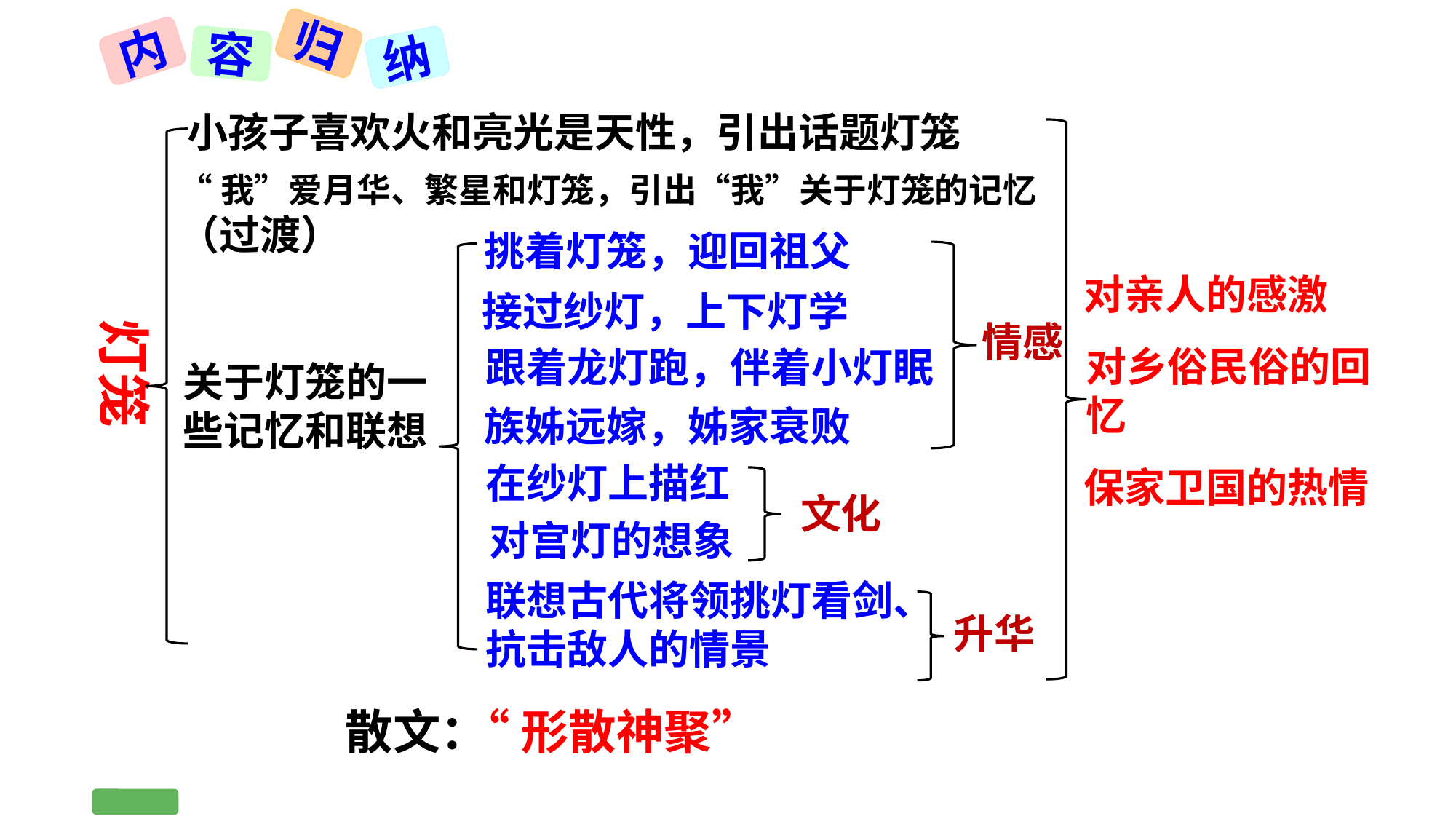

归
内
容
纳
小孩子喜欢火和亮光是天性，引出话题灯笼

灯笼
“我”爱月华、繁星和灯笼，引出“我”关于灯笼的记忆（过渡）
状元成才路
状元成才路
挑着灯笼，迎回祖父
状元成才路
状元成才路
状元成才路
状元成才路

状元成才路
状元成才路

状元成才路
状元成才路
对亲人的感激
状元成才路
状元成才路
状元成才路
状元成才路
状元成才路
状元成才路
接过纱灯，上下灯学
状元成才路
状元成才路
状元成才路
状元成才路
状元成才路
状元成才路
状元成才路
状元成才路
情感
状元成才路
状元成才路
状元成才路
状元成才路
状元成才路
状元成才路
对乡俗民俗的回忆
跟着龙灯跑，伴着小灯眠
状元成才路
状元成才路
状元成才路
状元成才路
状元成才路
状元成才路
关于灯笼的一些记忆和联想
状元成才路
状元成才路
状元成才路
状元成才路
状元成才路
状元成才路
状元成才路
族姊远嫁，姊家衰败
状元成才路
状元成才路
状元成才路
状元成才路
状元成才路
状元成才路
状元成才路
状元成才路
状元成才路
状元成才路
状元成才路
状元成才路
状元成才路
状元成才路
状元成才路
状元成才路
状元成才路
在纱灯上描红
状元成才路
保家卫国的热情
状元成才路
状元成才路

状元成才路
状元成才路
文化
状元成才路
状元成才路
状元成才路
状元成才路
状元成才路
状元成才路
状元成才路
状元成才路
对宫灯的想象
状元成才路
状元成才路
状元成才路
状元成才路
状元成才路
状元成才路
状元成才路
状元成才路
状元成才路
状元成才路
状元成才路
状元成才路
状元成才路
状元成才路
状元成才路
状元成才路
状元成才路
联想古代将领挑灯看剑、抗击敌人的情景
状元成才路
状元成才路
状元成才路
状元成才路

状元成才路
状元成才路
状元成才路
升华
 散文：
“形散神聚”